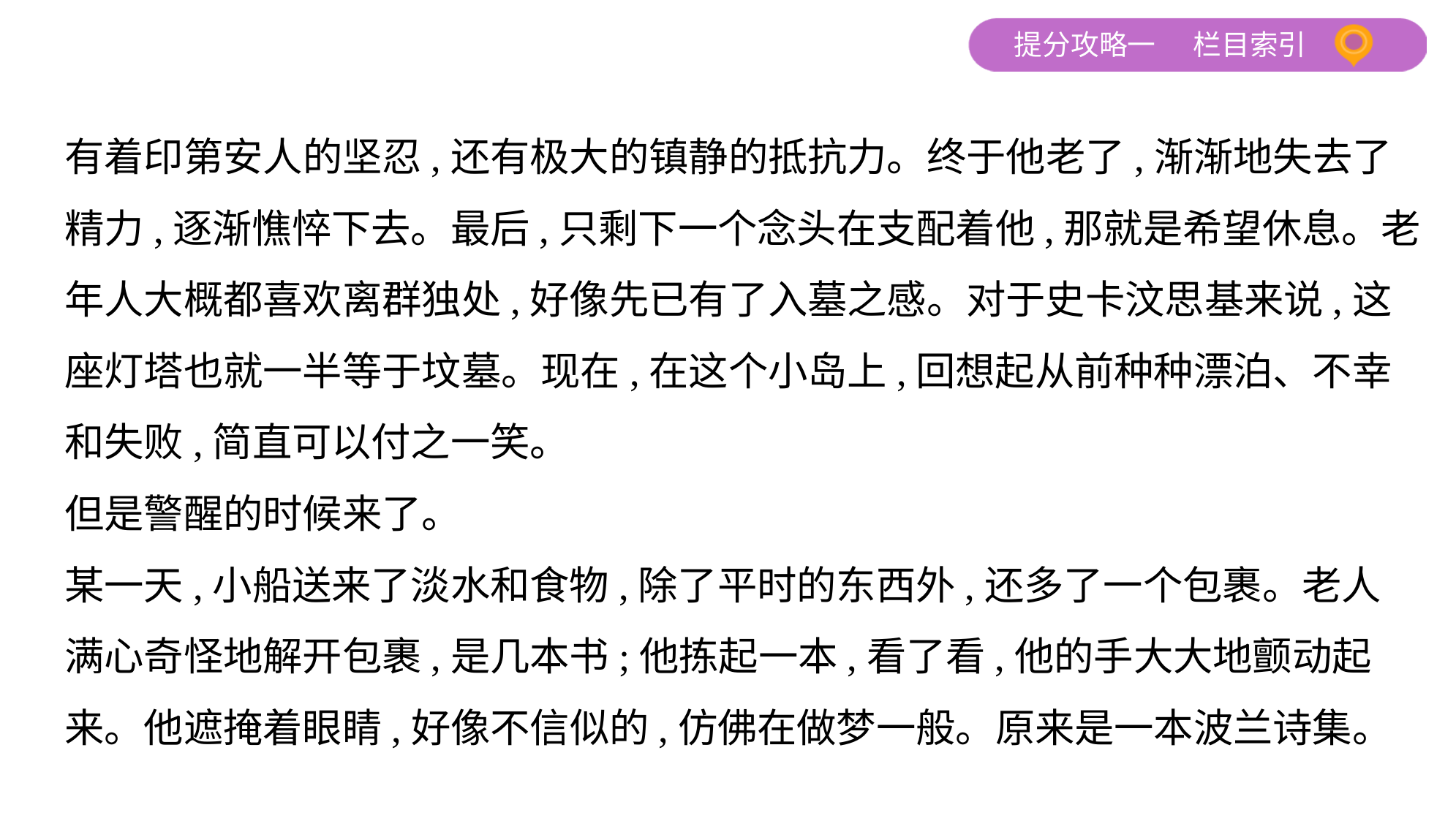

有着印第安人的坚忍,还有极大的镇静的抵抗力。终于他老了,渐渐地失去了
精力,逐渐憔悴下去。最后,只剩下一个念头在支配着他,那就是希望休息。老
年人大概都喜欢离群独处,好像先已有了入墓之感。对于史卡汶思基来说,这
座灯塔也就一半等于坟墓。现在,在这个小岛上,回想起从前种种漂泊、不幸
和失败,简直可以付之一笑。
但是警醒的时候来了。
某一天,小船送来了淡水和食物,除了平时的东西外,还多了一个包裹。老人
满心奇怪地解开包裹,是几本书;他拣起一本,看了看,他的手大大地颤动起
来。他遮掩着眼睛,好像不信似的,仿佛在做梦一般。原来是一本波兰诗集。